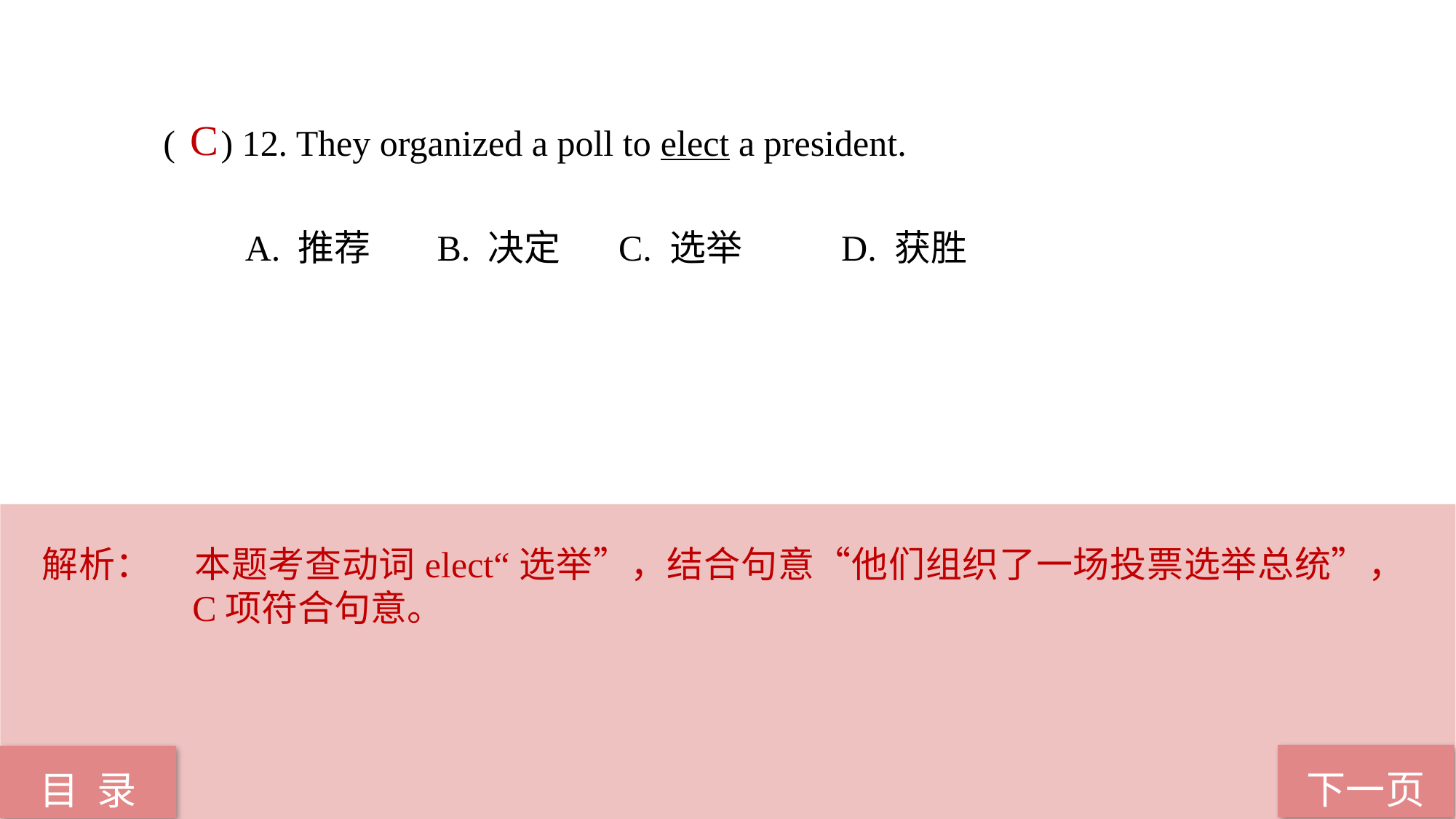

(     ) 12. They organized a poll to elect a president.

         A. 推荐       B. 决定      C. 选举           D. 获胜
C
解析：	本题考查动词elect“选举”，结合句意“他们组织了一场投票选举总统”，C项符合句意。